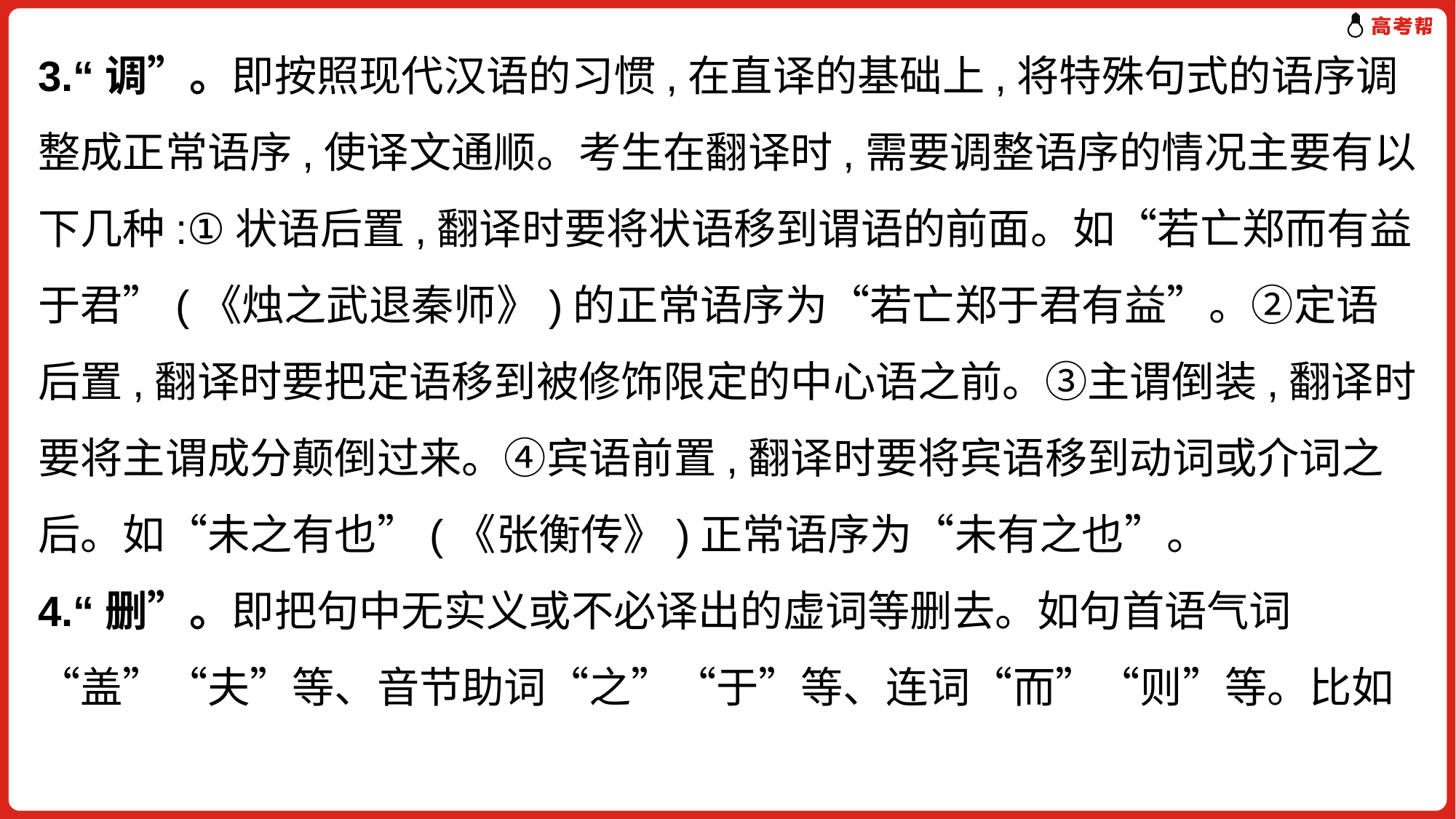

3.“调”。即按照现代汉语的习惯,在直译的基础上,将特殊句式的语序调整成正常语序,使译文通顺。考生在翻译时,需要调整语序的情况主要有以下几种:①状语后置,翻译时要将状语移到谓语的前面。如“若亡郑而有益于君”(《烛之武退秦师》)的正常语序为“若亡郑于君有益”。②定语后置,翻译时要把定语移到被修饰限定的中心语之前。③主谓倒装,翻译时要将主谓成分颠倒过来。④宾语前置,翻译时要将宾语移到动词或介词之后。如“未之有也”(《张衡传》)正常语序为“未有之也”。
4.“删”。即把句中无实义或不必译出的虚词等删去。如句首语气词“盖”“夫”等、音节助词“之”“于”等、连词“而”“则”等。比如